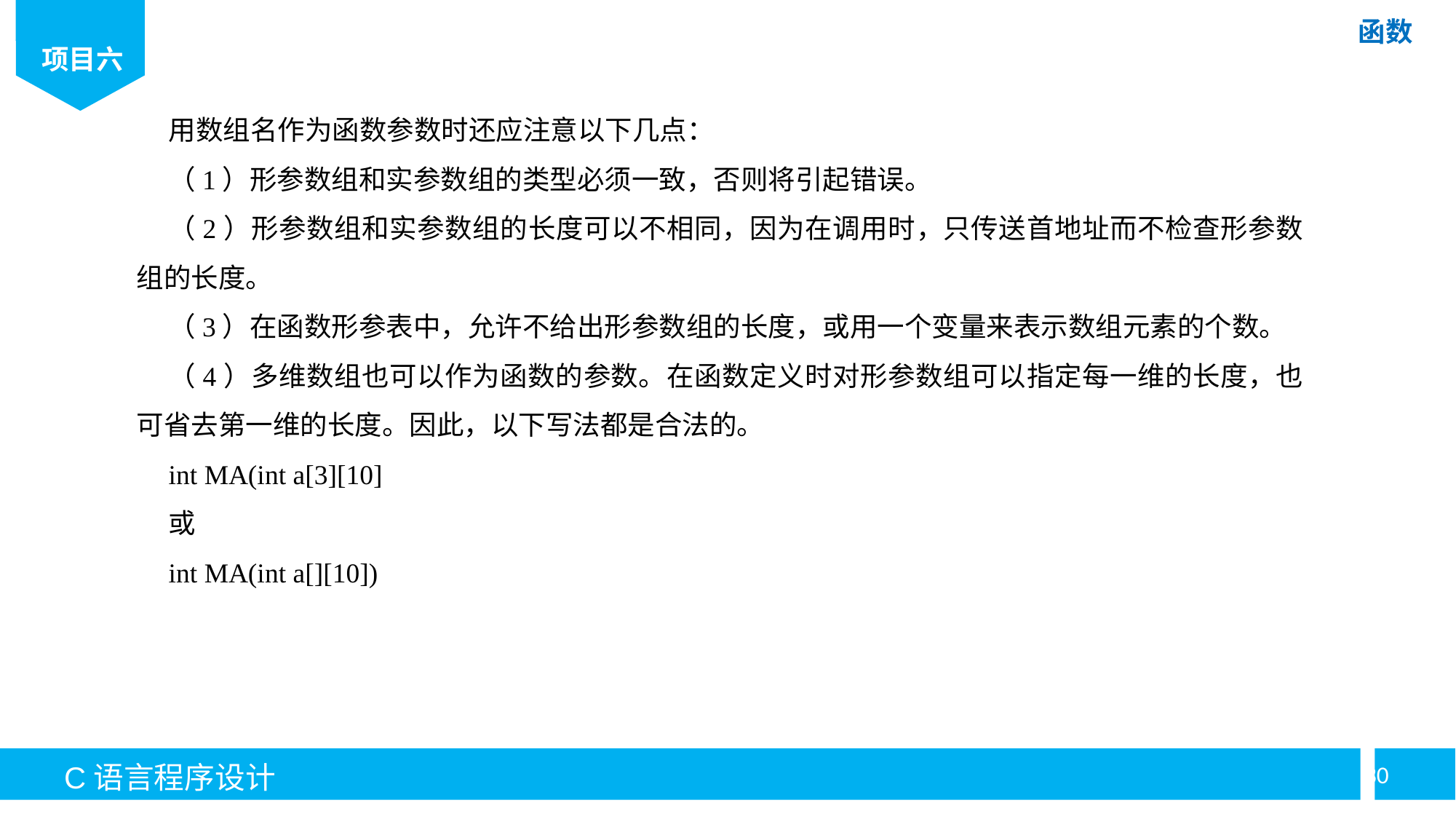

用数组名作为函数参数时还应注意以下几点：
（1）形参数组和实参数组的类型必须一致，否则将引起错误。
（2）形参数组和实参数组的长度可以不相同，因为在调用时，只传送首地址而不检查形参数组的长度。
（3）在函数形参表中，允许不给出形参数组的长度，或用一个变量来表示数组元素的个数。
（4）多维数组也可以作为函数的参数。在函数定义时对形参数组可以指定每一维的长度，也可省去第一维的长度。因此，以下写法都是合法的。
int MA(int a[3][10]
或
int MA(int a[][10])